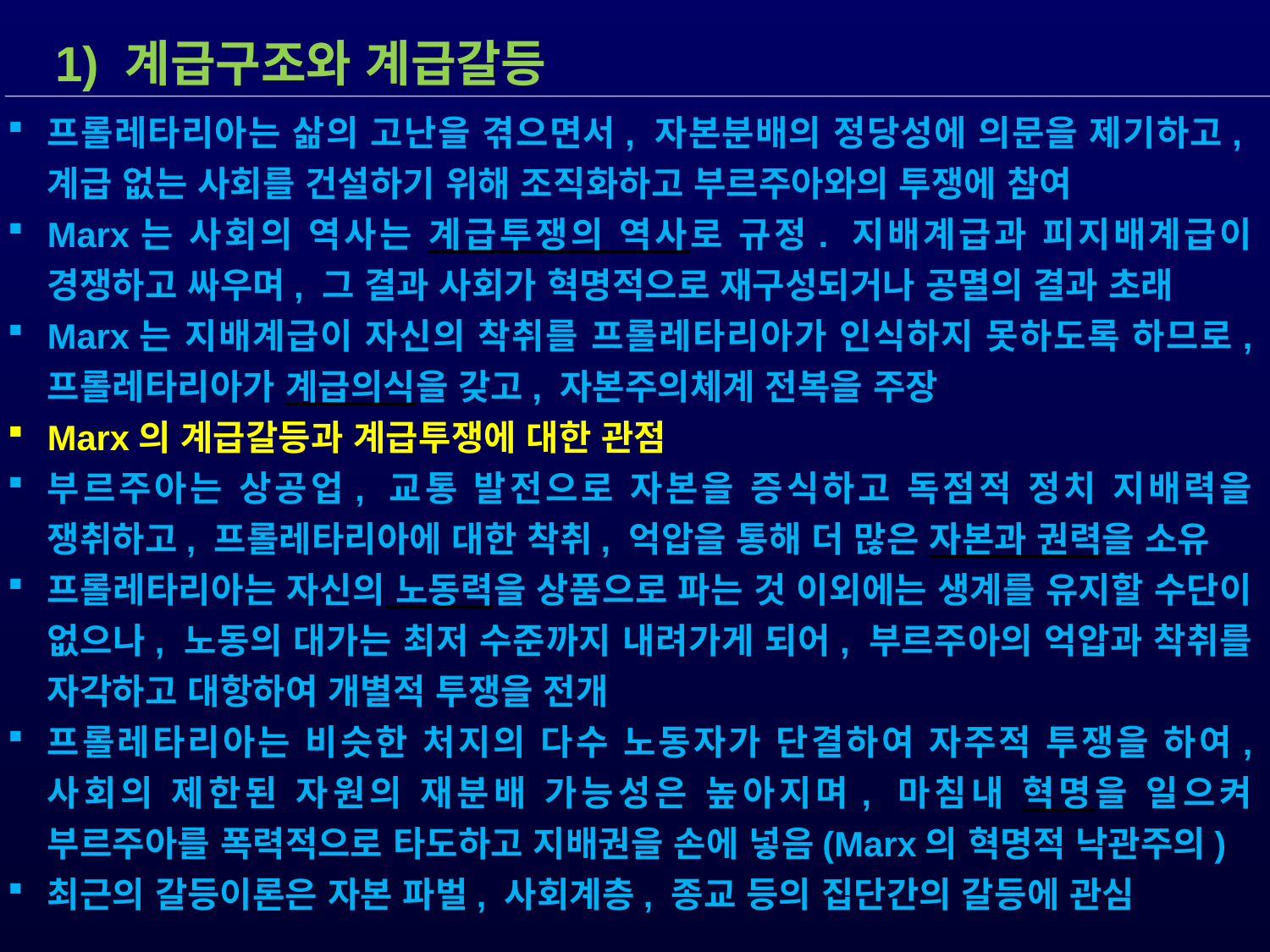

1) 계급구조와 계급갈등
프롤레타리아는 삶의 고난을 겪으면서, 자본분배의 정당성에 의문을 제기하고,  계급 없는 사회를 건설하기 위해 조직화하고 부르주아와의 투쟁에 참여
Marx는 사회의 역사는 계급투쟁의 역사로 규정. 지배계급과 피지배계급이 경쟁하고 싸우며, 그 결과 사회가 혁명적으로 재구성되거나 공멸의 결과 초래
Marx는 지배계급이 자신의 착취를 프롤레타리아가 인식하지 못하도록 하므로, 프롤레타리아가 계급의식을 갖고, 자본주의체계 전복을 주장
Marx의 계급갈등과 계급투쟁에 대한 관점
부르주아는 상공업, 교통 발전으로 자본을 증식하고 독점적 정치 지배력을 쟁취하고, 프롤레타리아에 대한 착취, 억압을 통해 더 많은 자본과 권력을 소유
프롤레타리아는 자신의 노동력을 상품으로 파는 것 이외에는 생계를 유지할 수단이 없으나, 노동의 대가는 최저 수준까지 내려가게 되어, 부르주아의 억압과 착취를 자각하고 대항하여 개별적 투쟁을 전개
프롤레타리아는 비슷한 처지의 다수 노동자가 단결하여 자주적 투쟁을 하여, 사회의 제한된 자원의 재분배 가능성은 높아지며, 마침내 혁명을 일으켜 부르주아를 폭력적으로 타도하고 지배권을 손에 넣음(Marx의 혁명적 낙관주의)
최근의 갈등이론은 자본 파벌, 사회계층, 종교 등의 집단간의 갈등에 관심